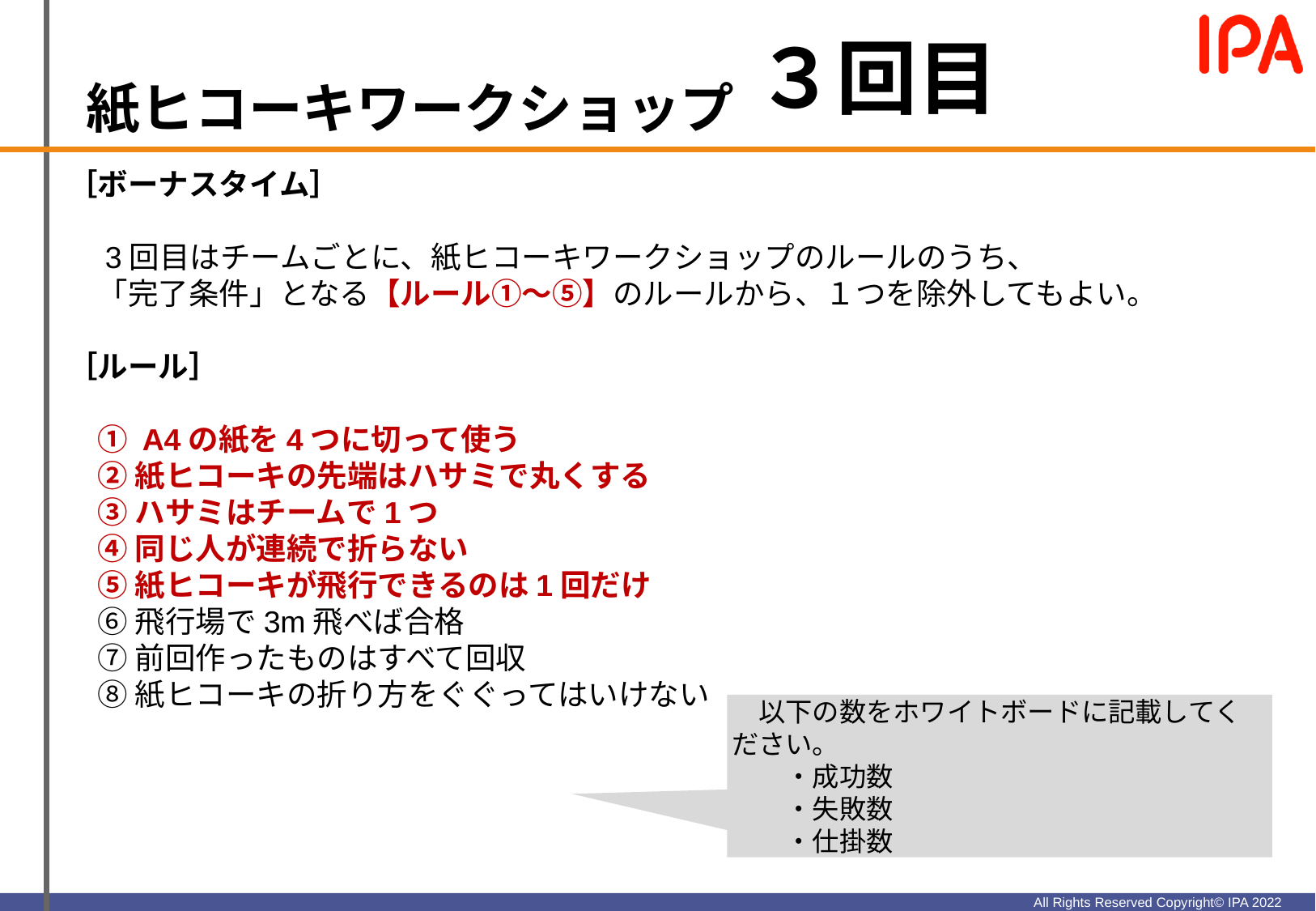

３回目
紙ヒコーキワークショップ
［ボーナスタイム］

　3回目はチームごとに、紙ヒコーキワークショップのルールのうち、
　「完了条件」となる【ルール①～⑤】のルールから、１つを除外してもよい。

［ルール］

　① A4の紙を4つに切って使う
　② 紙ヒコーキの先端はハサミで丸くする
　③ ハサミはチームで1つ
　④ 同じ人が連続で折らない
　⑤ 紙ヒコーキが飛行できるのは1回だけ
　⑥ 飛行場で3m飛べば合格
　⑦ 前回作ったものはすべて回収
　⑧ 紙ヒコーキの折り方をぐぐってはいけない
　以下の数をホワイトボードに記載してください。
　　・成功数
　　・失敗数
　　・仕掛数
All Rights Reserved Copyright© IPA 2022